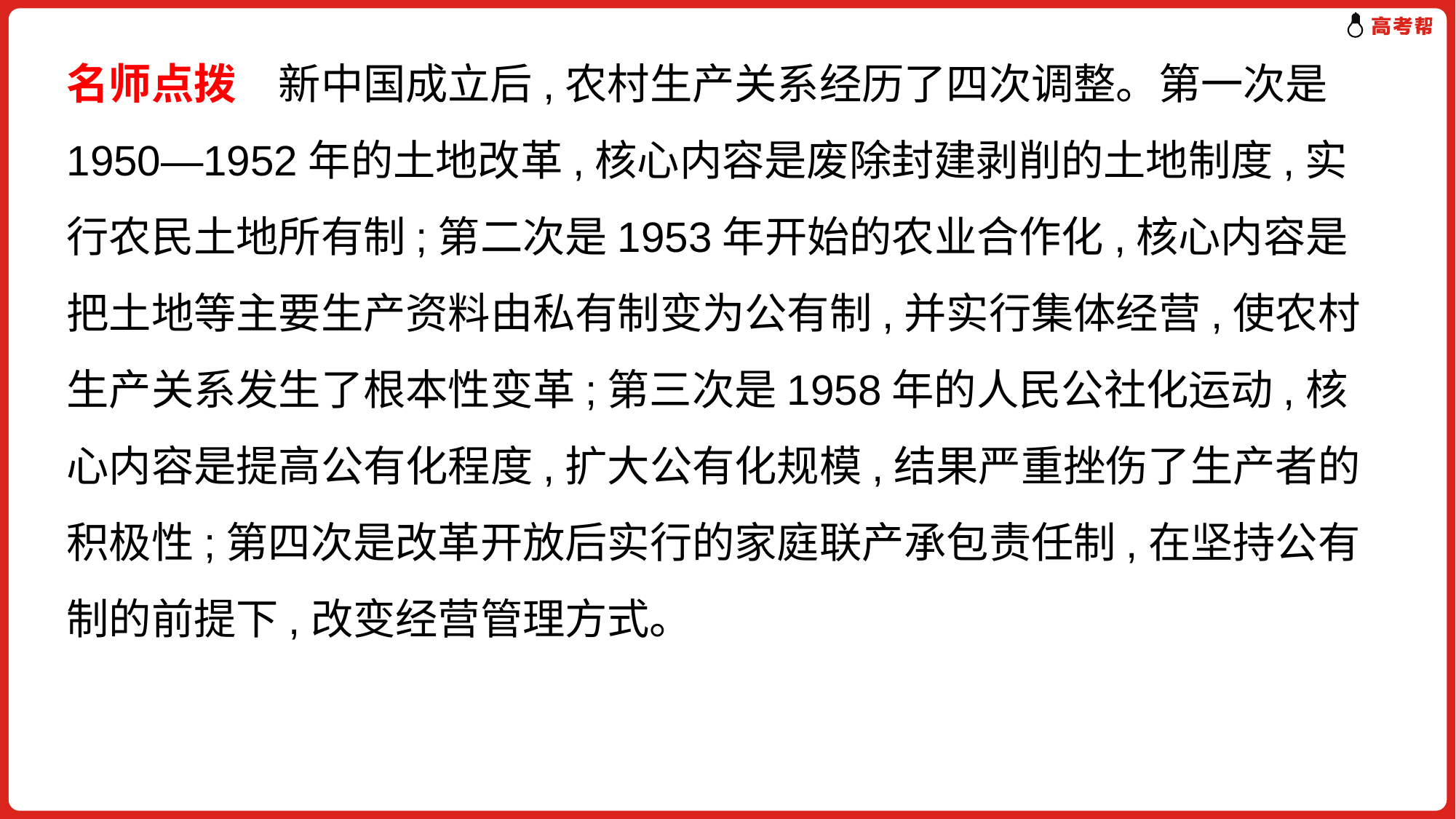

名师点拨　新中国成立后,农村生产关系经历了四次调整。第一次是1950—1952年的土地改革,核心内容是废除封建剥削的土地制度,实行农民土地所有制;第二次是1953年开始的农业合作化,核心内容是把土地等主要生产资料由私有制变为公有制,并实行集体经营,使农村生产关系发生了根本性变革;第三次是1958年的人民公社化运动,核心内容是提高公有化程度,扩大公有化规模,结果严重挫伤了生产者的积极性;第四次是改革开放后实行的家庭联产承包责任制,在坚持公有制的前提下,改变经营管理方式。